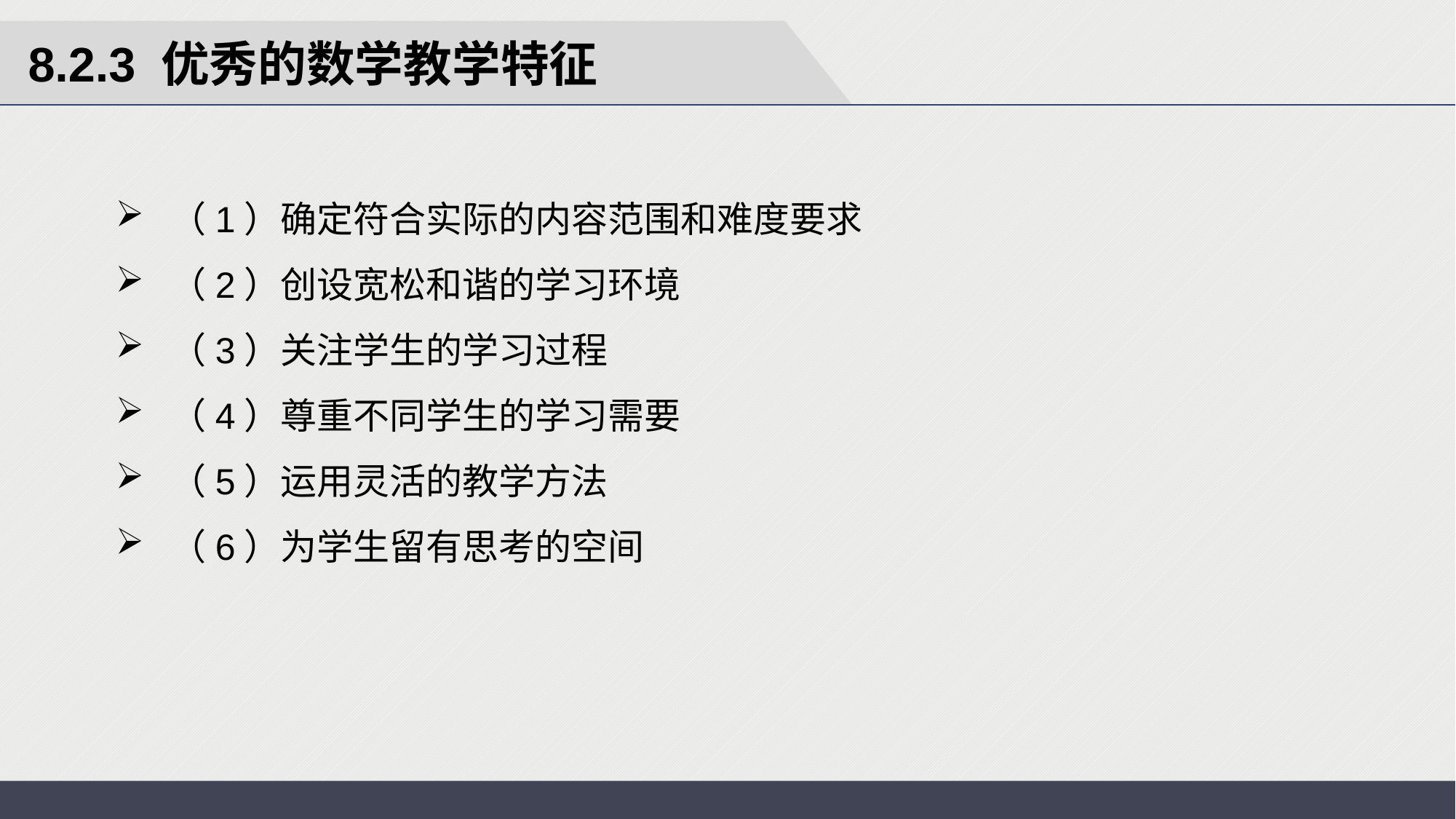

8.2.3 优秀的数学教学特征

（1）确定符合实际的内容范围和难度要求
（2）创设宽松和谐的学习环境
（3）关注学生的学习过程
（4）尊重不同学生的学习需要
（5）运用灵活的教学方法
（6）为学生留有思考的空间